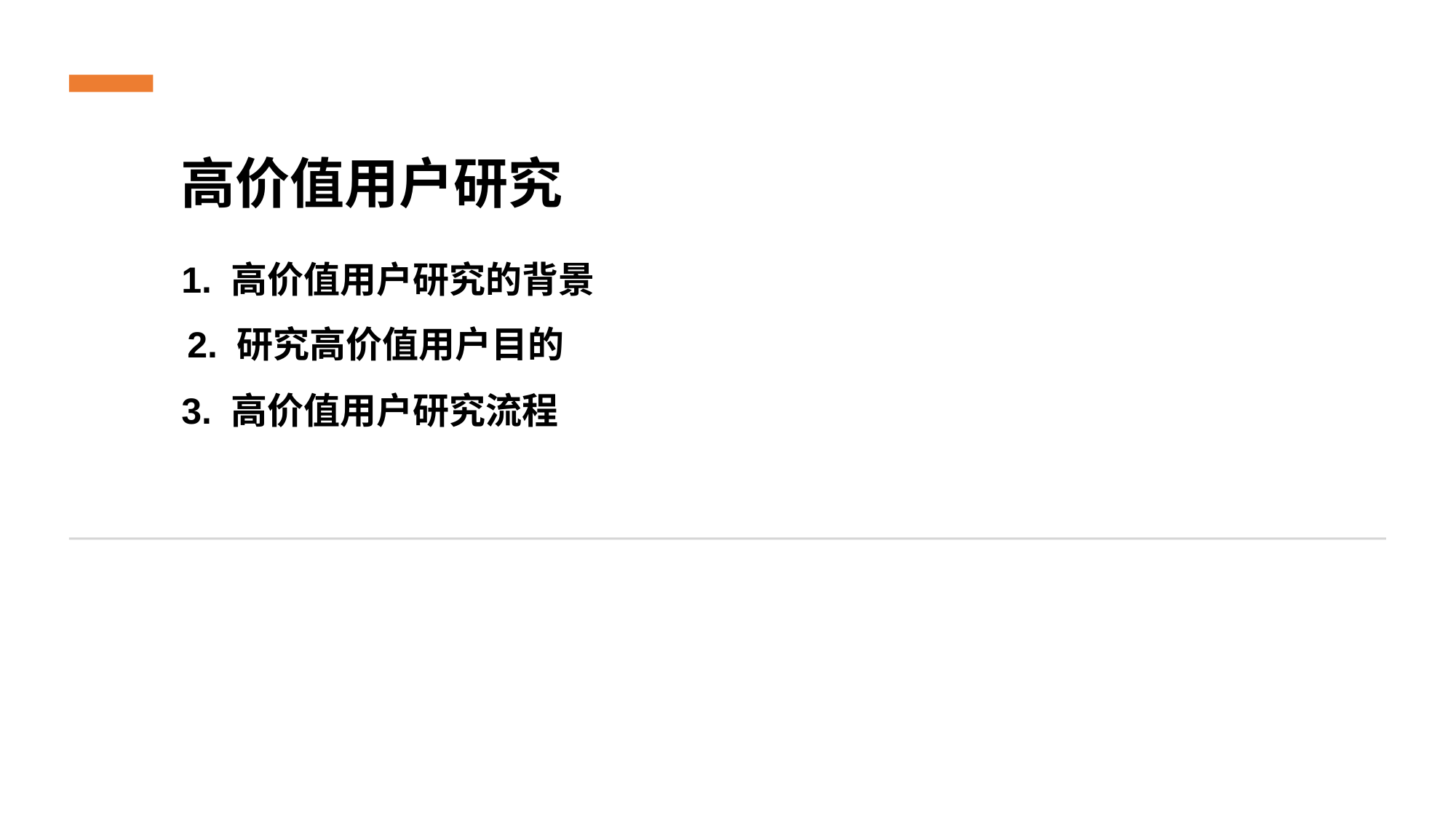

高价值用户研究
1. 高价值用户研究的背景
2. 研究高价值用户目的
3. 高价值用户研究流程